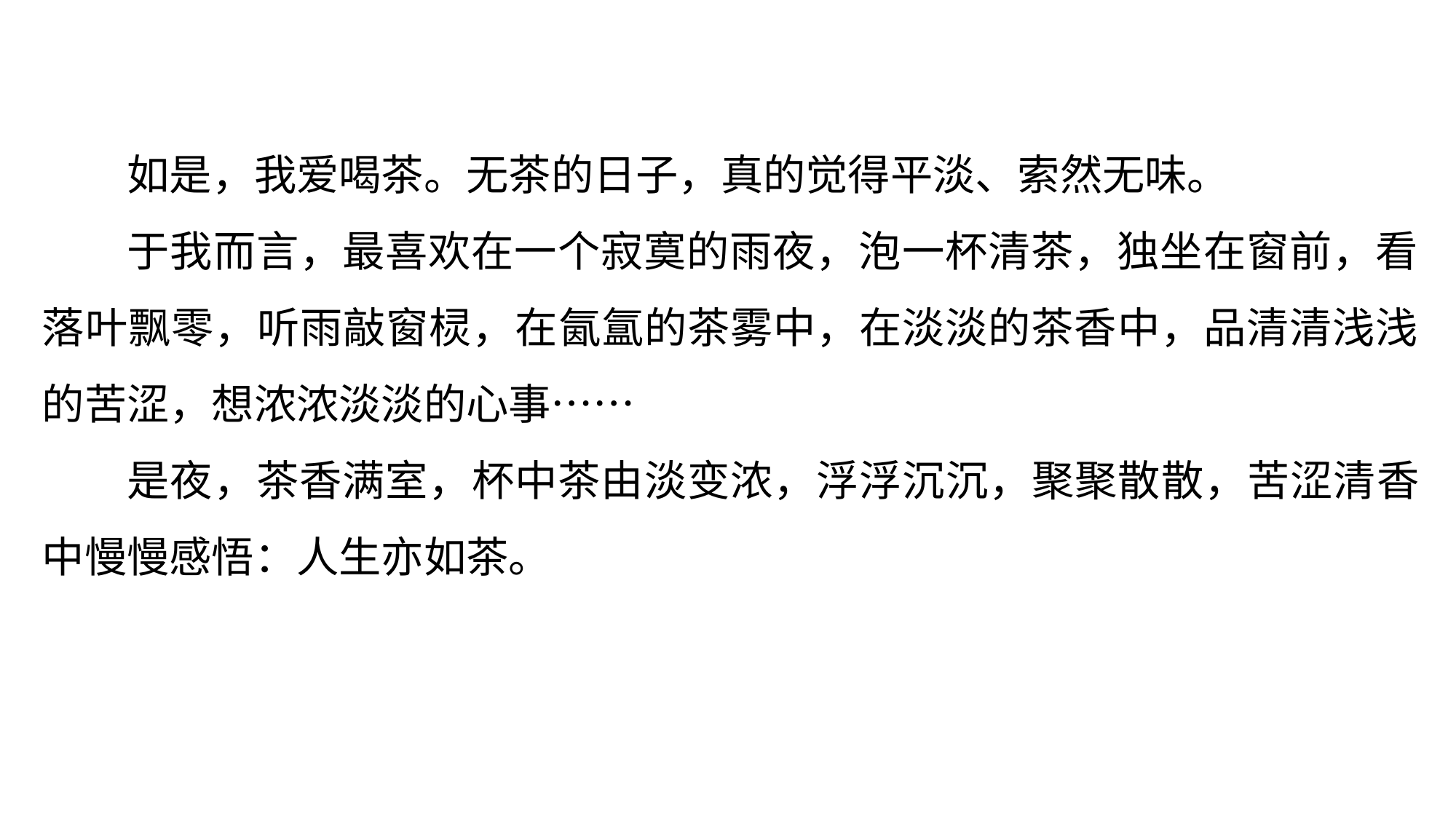

如是，我爱喝茶。无茶的日子，真的觉得平淡、索然无味。
于我而言，最喜欢在一个寂寞的雨夜，泡一杯清茶，独坐在窗前，看落叶飘零，听雨敲窗棂，在氤氲的茶雾中，在淡淡的茶香中，品清清浅浅的苦涩，想浓浓淡淡的心事……
是夜，茶香满室，杯中茶由淡变浓，浮浮沉沉，聚聚散散，苦涩清香中慢慢感悟：人生亦如茶。